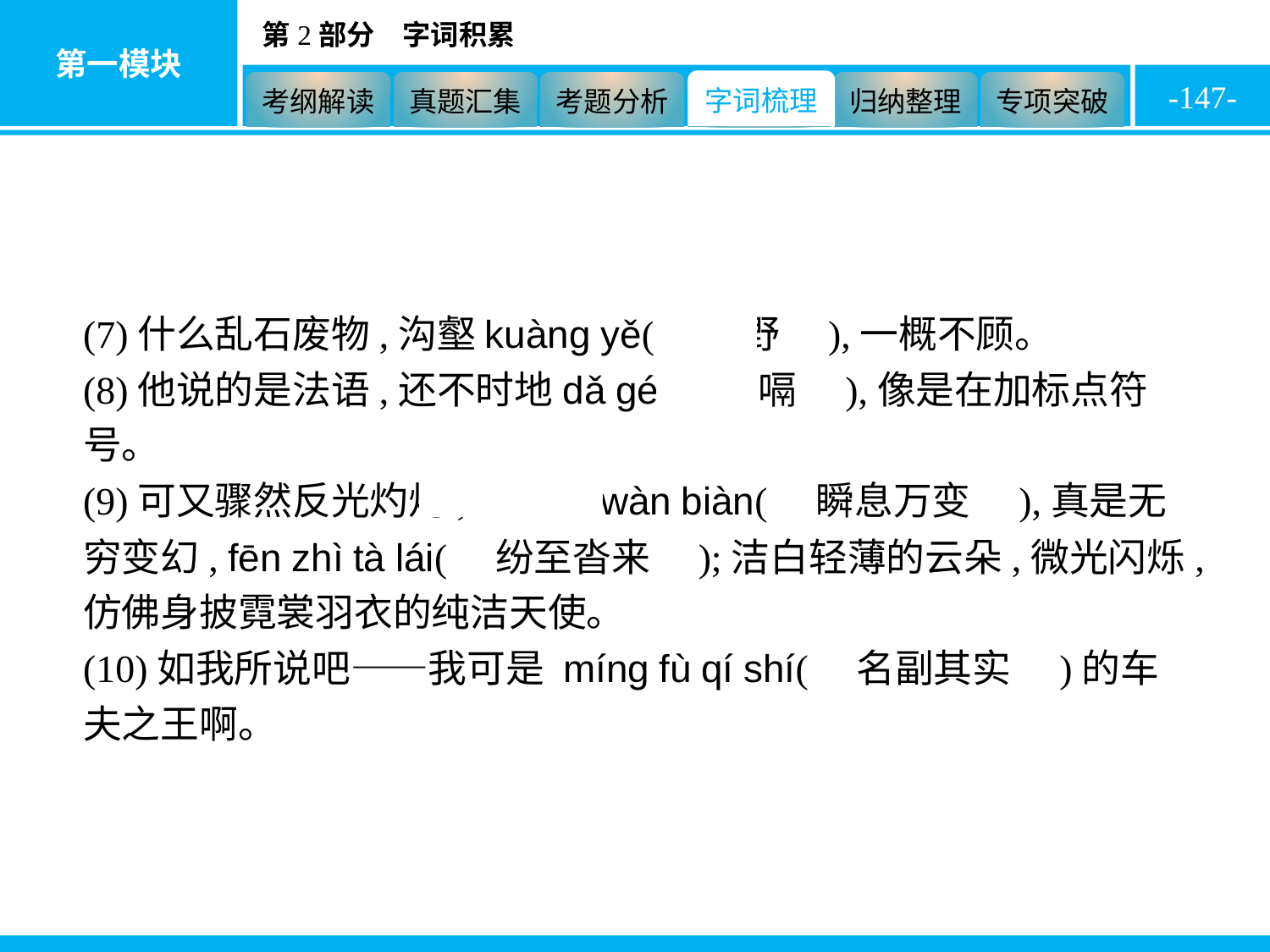

-147-
(7)什么乱石废物,沟壑kuàng yě(　旷野　),一概不顾。
(8)他说的是法语,还不时地dǎ gé(　打嗝　),像是在加标点符号。
(9)可又骤然反光灼灼,shùn xī wàn biàn(　瞬息万变　),真是无穷变幻, fēn zhì tà lái(　纷至沓来　);洁白轻薄的云朵,微光闪烁,仿佛身披霓裳羽衣的纯洁天使。
(10)如我所说吧——我可是 míng fù qí shí(　名副其实　)的车夫之王啊。